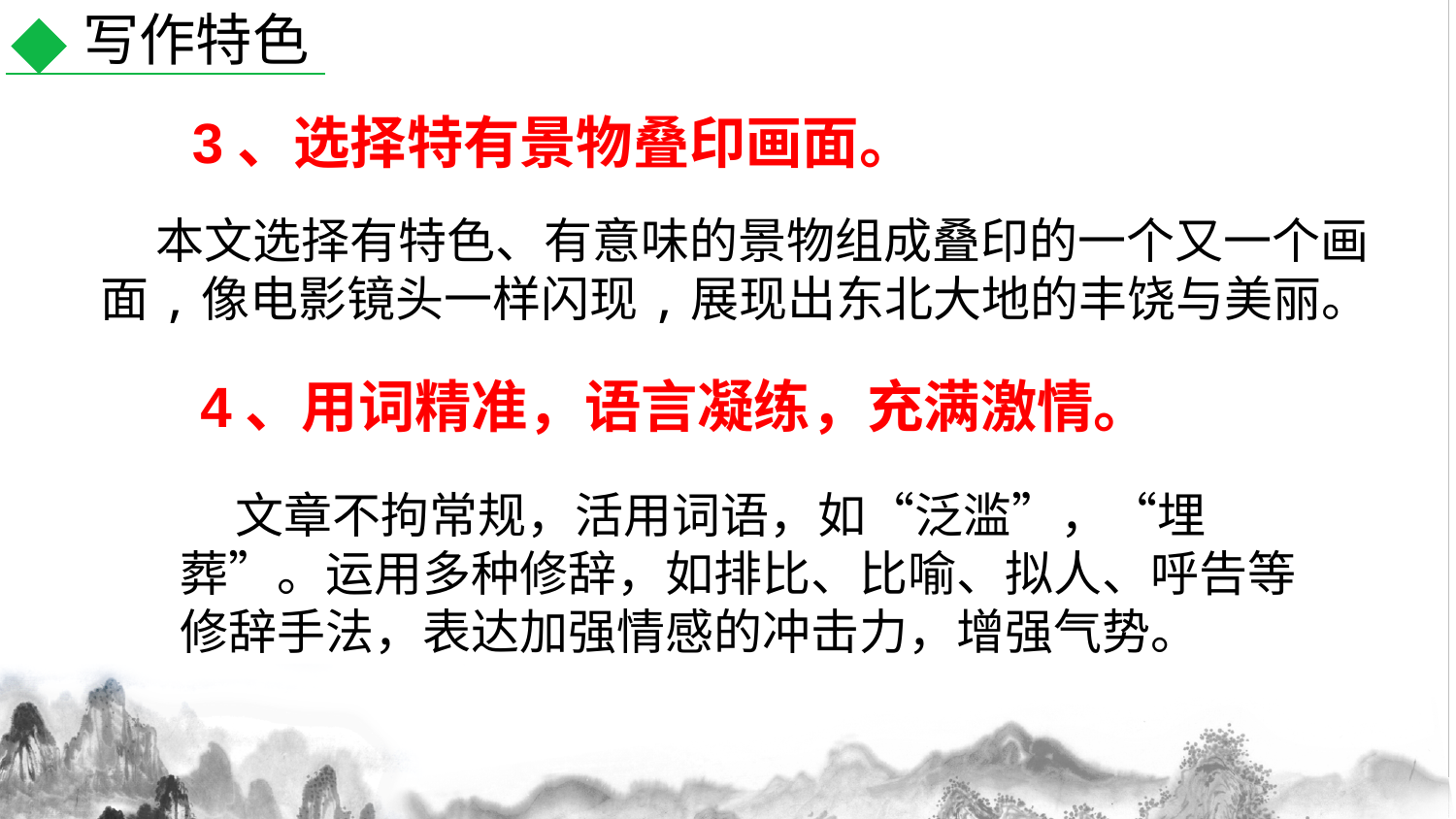

写作特色

3、选择特有景物叠印画面。
    本文选择有特色、有意味的景物组成叠印的一个又一个画面,像电影镜头一样闪现,展现出东北大地的丰饶与美丽。
4、用词精准，语言凝练，充满激情。
    文章不拘常规，活用词语，如“泛滥”，“埋葬”。运用多种修辞，如排比、比喻、拟人、呼告等修辞手法，表达加强情感的冲击力，增强气势。